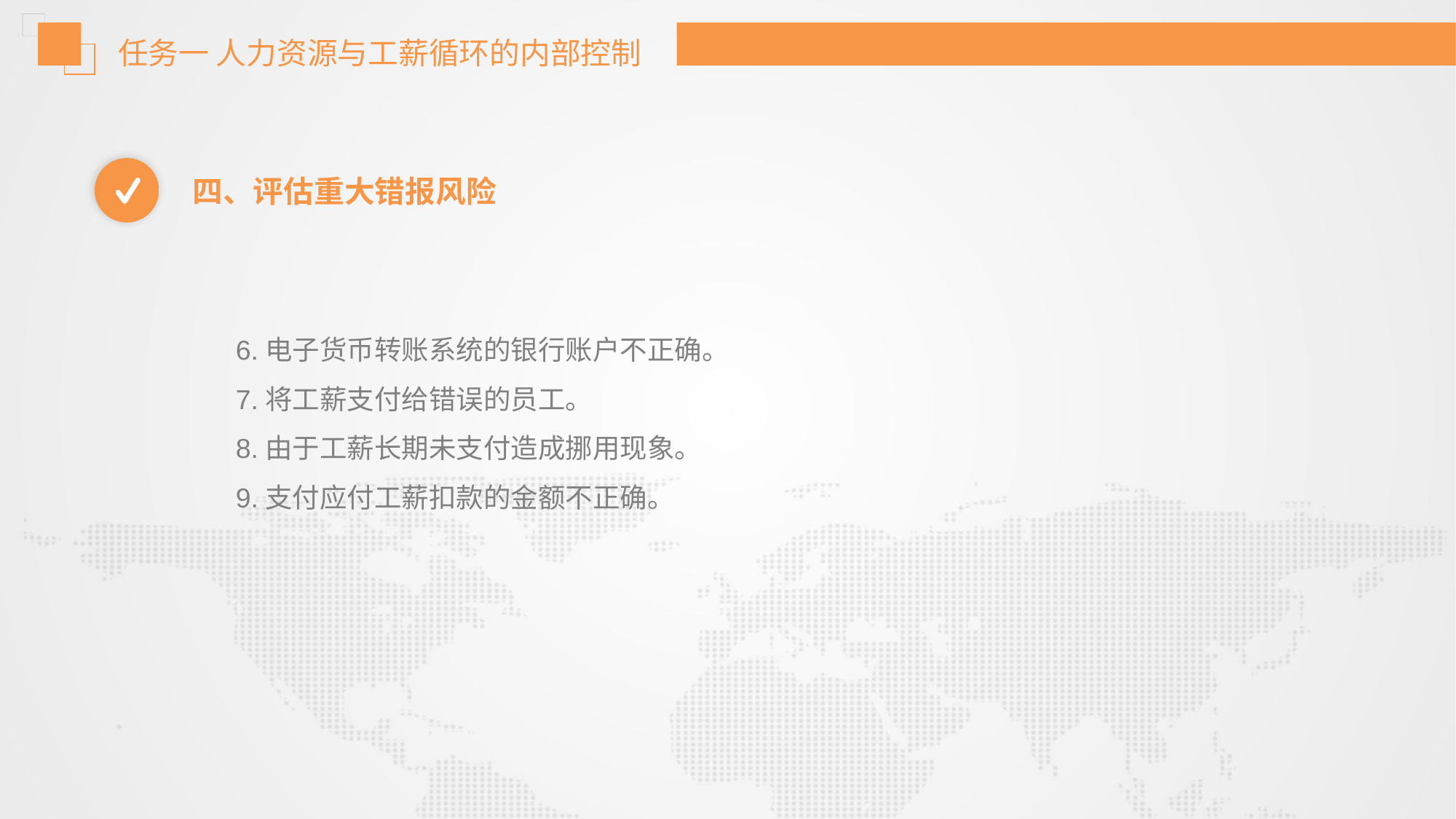

任务一 人力资源与工薪循环的内部控制

四、评估重大错报风险
6.电子货币转账系统的银行账户不正确。
7.将工薪支付给错误的员工。
8.由于工薪长期未支付造成挪用现象。
9.支付应付工薪扣款的金额不正确。